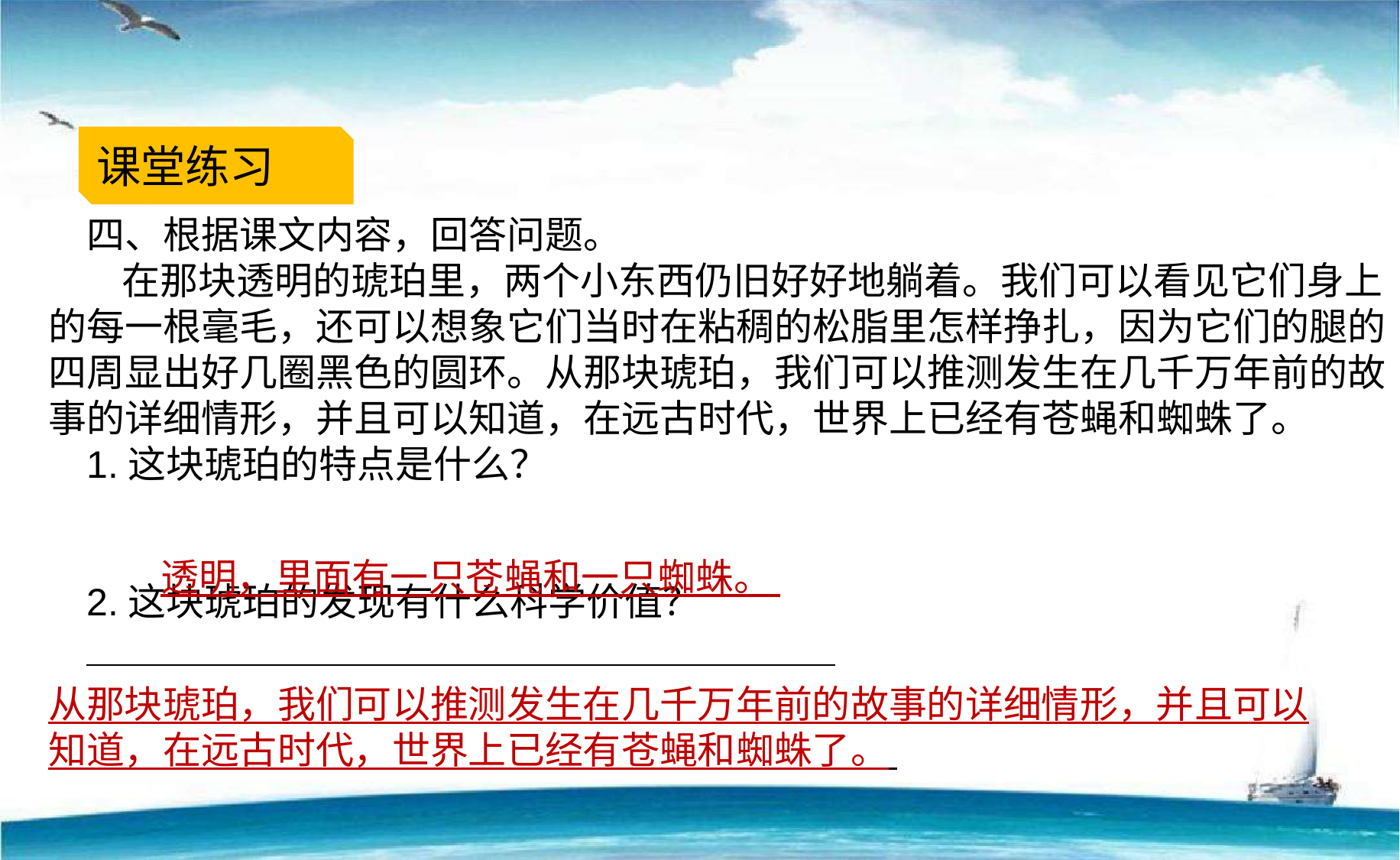

课堂练习
四、根据课文内容，回答问题。
   在那块透明的琥珀里，两个小东西仍旧好好地躺着。我们可以看见它们身上的每一根毫毛，还可以想象它们当时在粘稠的松脂里怎样挣扎，因为它们的腿的四周显出好几圈黑色的圆环。从那块琥珀，我们可以推测发生在几千万年前的故事的详细情形，并且可以知道，在远古时代，世界上已经有苍蝇和蜘蛛了。
1.这块琥珀的特点是什么？

2.这块琥珀的发现有什么科学价值？

透明，里面有一只苍蝇和一只蜘蛛。
从那块琥珀，我们可以推测发生在几千万年前的故事的详细情形，并且可以知道，在远古时代，世界上已经有苍蝇和蜘蛛了。